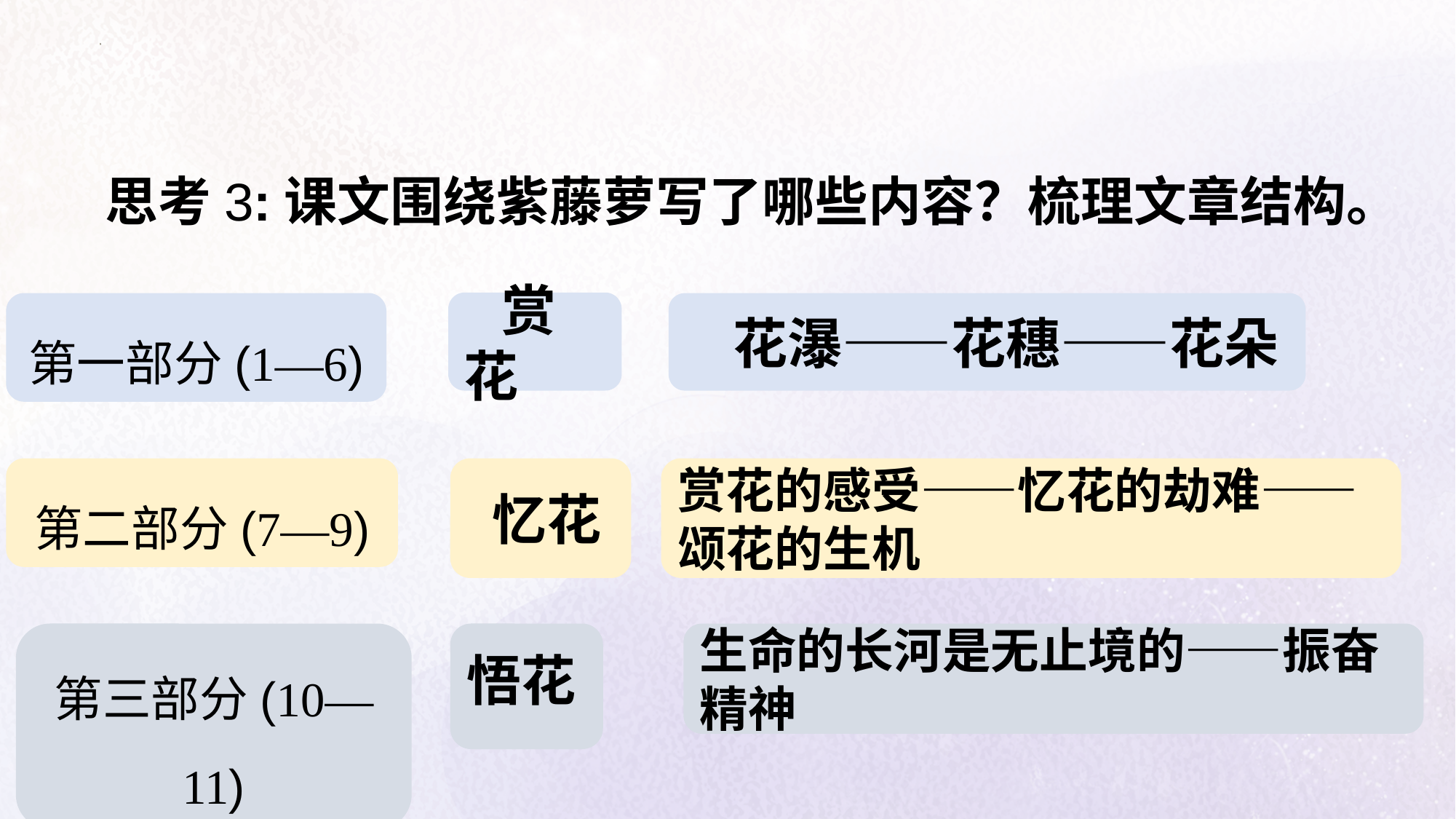

思考3:课文围绕紫藤萝写了哪些内容？梳理文章结构。
  赏花
第一部分(1—6)
    花瀑——花穗——花朵
第二部分(7—9)
 忆花
赏花的感受——忆花的劫难——颂花的生机
第三部分(10—11)
悟花
生命的长河是无止境的——振奋精神